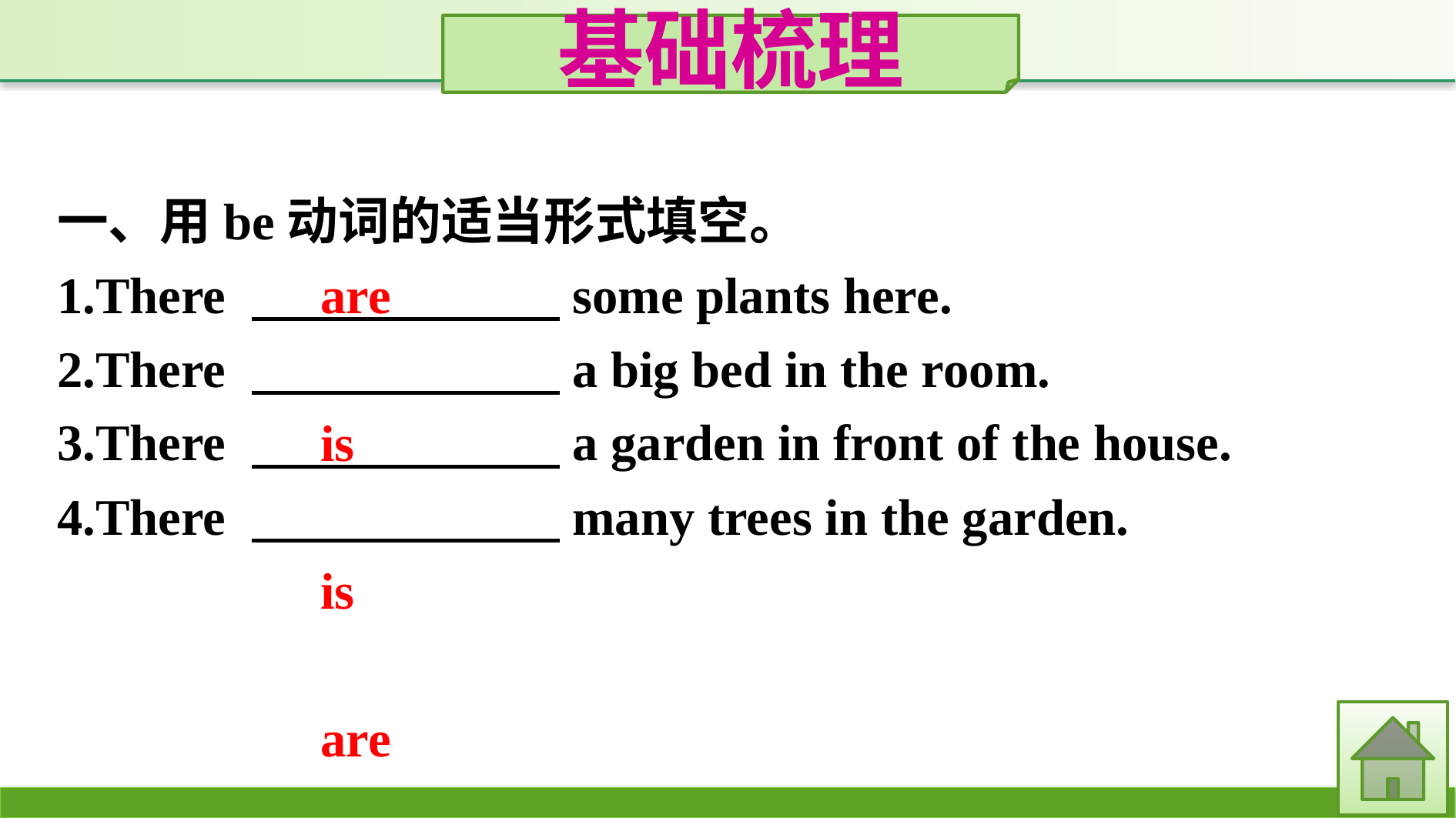

基础梳理
一、用be动词的适当形式填空。
1.There 　　　　　　some plants here.
2.There 　　　　　　a big bed in the room.
3.There 　　　　　　a garden in front of the house.
4.There 　　　　　　many trees in the garden.
are
is
is
are